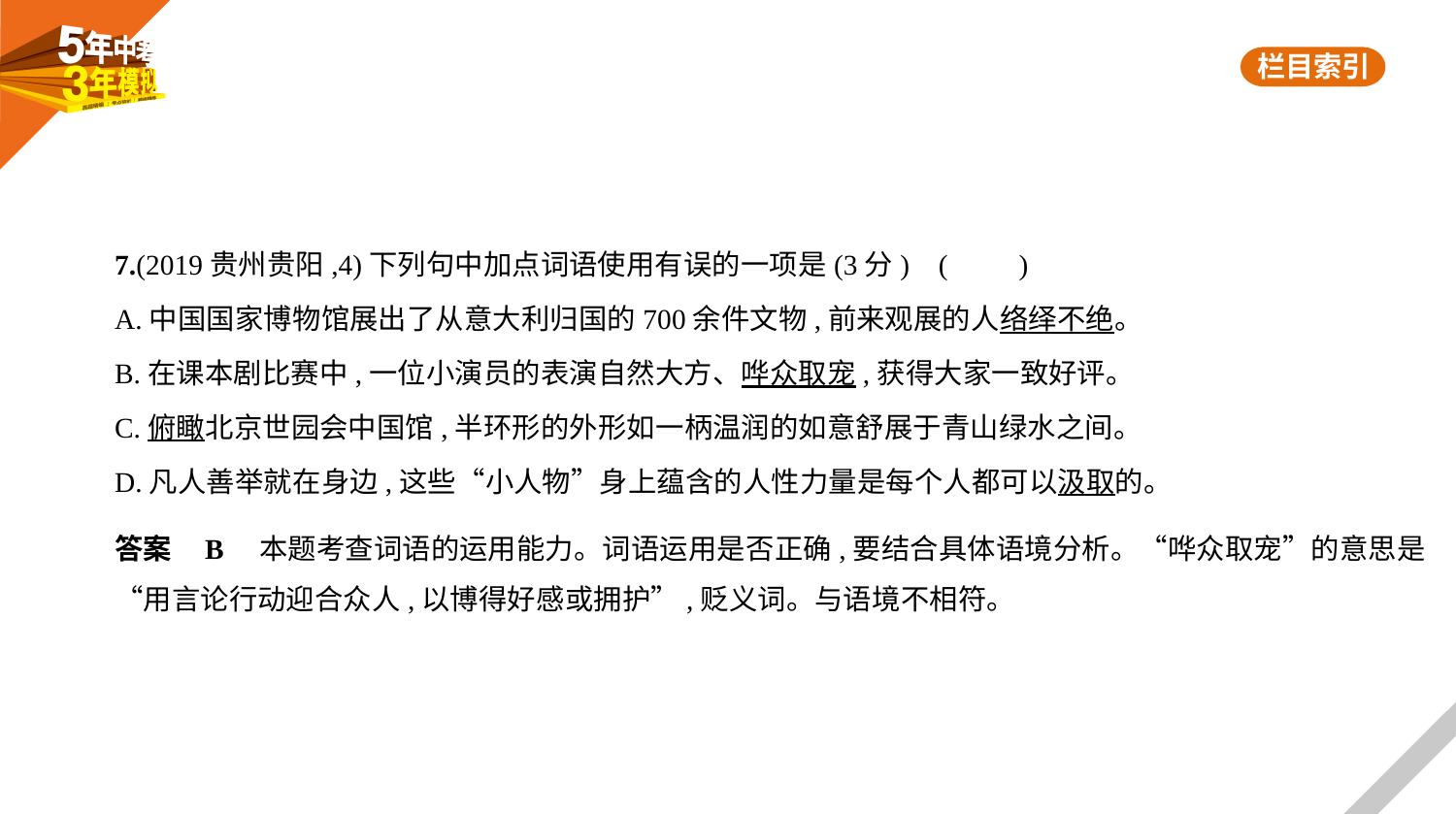

7.(2019贵州贵阳,4)下列句中加点词语使用有误的一项是(3分) (　　)
A.中国国家博物馆展出了从意大利归国的700余件文物,前来观展的人络绎不绝。
B.在课本剧比赛中,一位小演员的表演自然大方、哗众取宠,获得大家一致好评。
C.俯瞰北京世园会中国馆,半环形的外形如一柄温润的如意舒展于青山绿水之间。
D.凡人善举就在身边,这些“小人物”身上蕴含的人性力量是每个人都可以汲取的。
答案    B　本题考查词语的运用能力。词语运用是否正确,要结合具体语境分析。“哗众取宠”的意思是
“用言论行动迎合众人,以博得好感或拥护”,贬义词。与语境不相符。